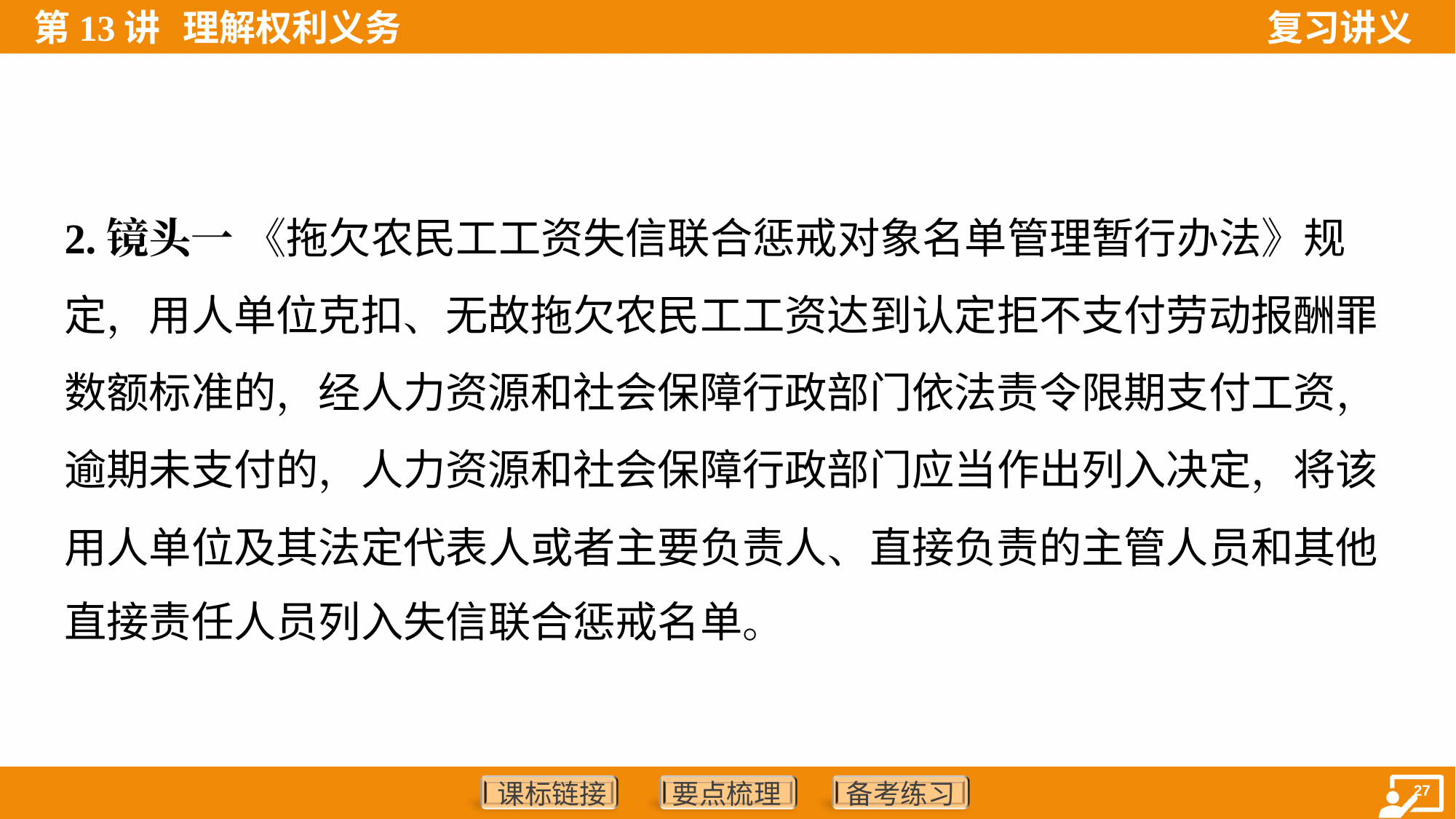

2.镜头一 《拖欠农民工工资失信联合惩戒对象名单管理暂行办法》规
定，用人单位克扣、无故拖欠农民工工资达到认定拒不支付劳动报酬罪
数额标准的，经人力资源和社会保障行政部门依法责令限期支付工资，
逾期未支付的，人力资源和社会保障行政部门应当作出列入决定，将该
用人单位及其法定代表人或者主要负责人、直接负责的主管人员和其他
直接责任人员列入失信联合惩戒名单。